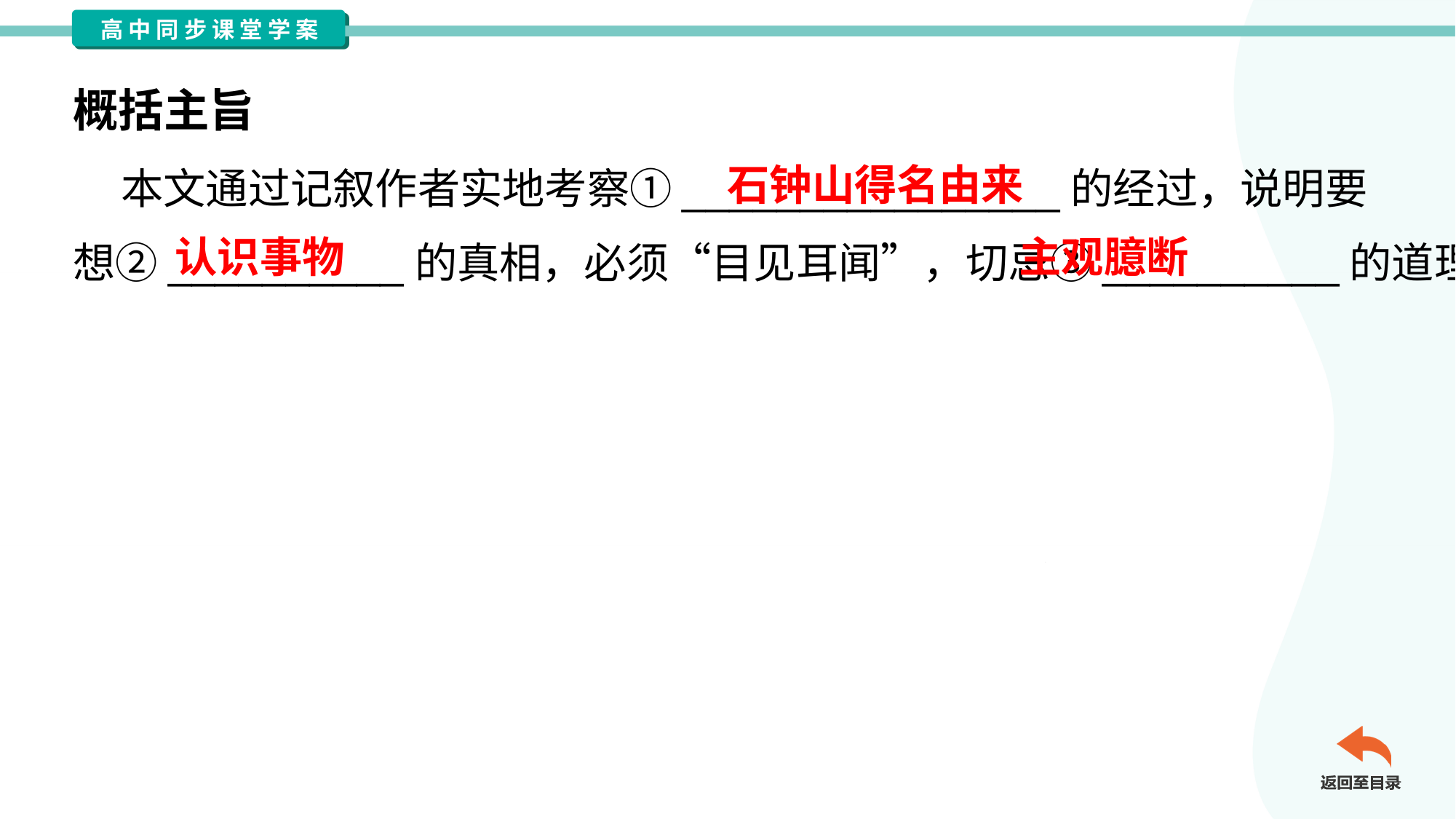

概括主旨
石钟山得名由来
    本文通过记叙作者实地考察①________________的经过，说明要
想②__________的真相，必须“目见耳闻”，切忌③__________的道理。
认识事物
主观臆断